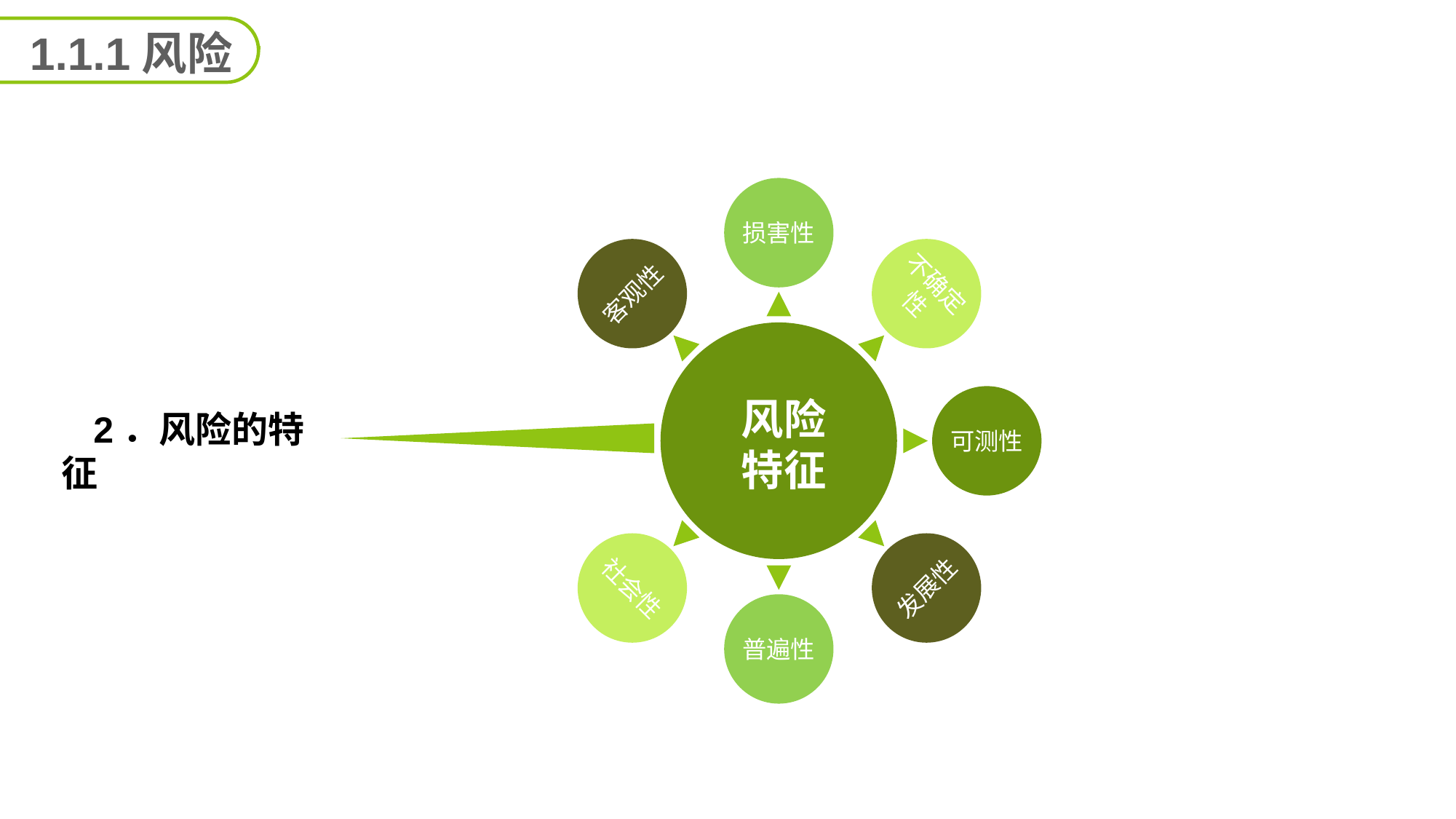

1.1.1风险
损害性
客观性
不确定性

可测性
风险
特征
2．风险的特征

社会性
发展性

普遍性
延迟符